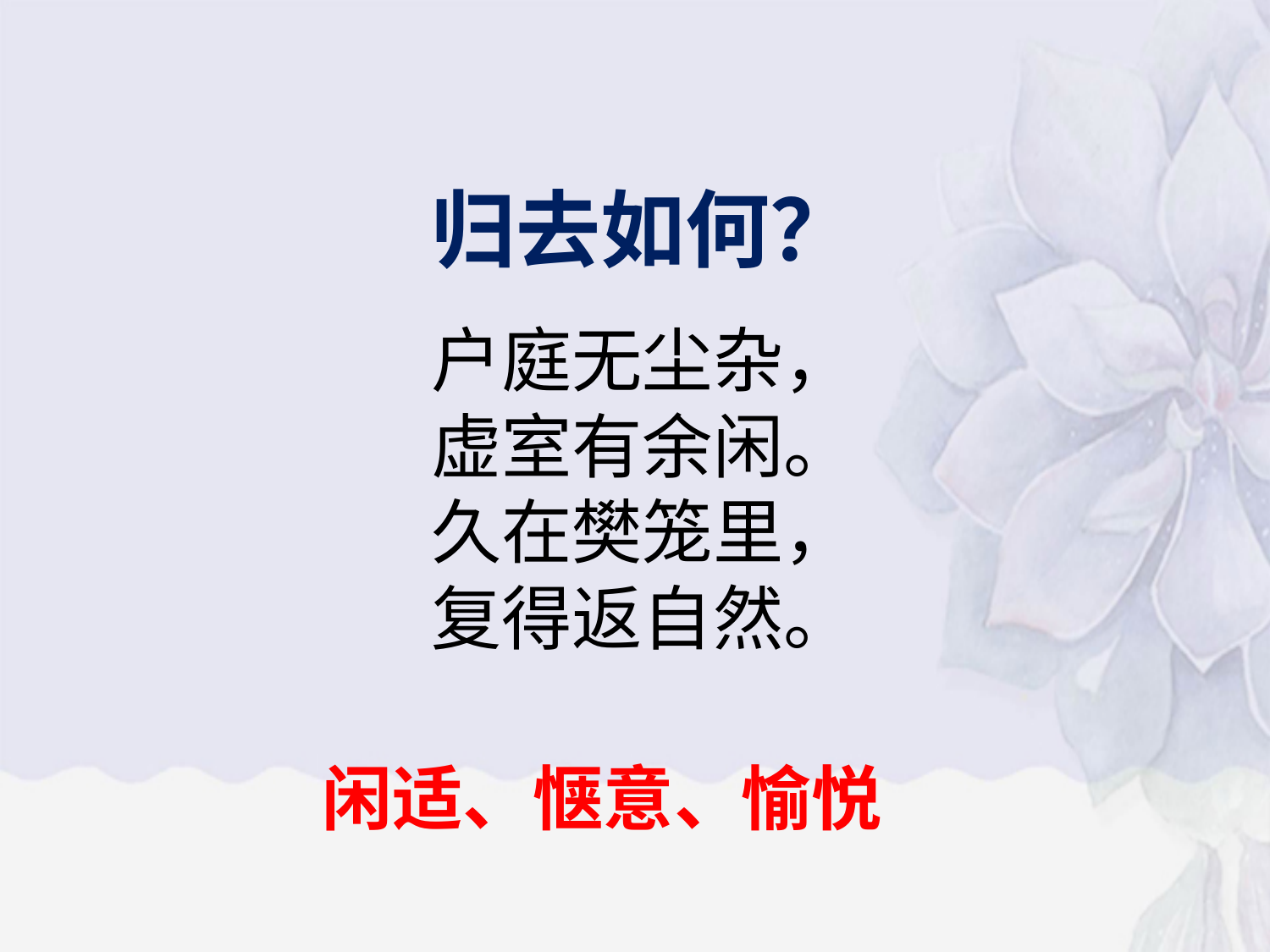

归去如何？
户庭无尘杂，
虚室有余闲。
久在樊笼里，
复得返自然。
闲适、惬意、
愉悦